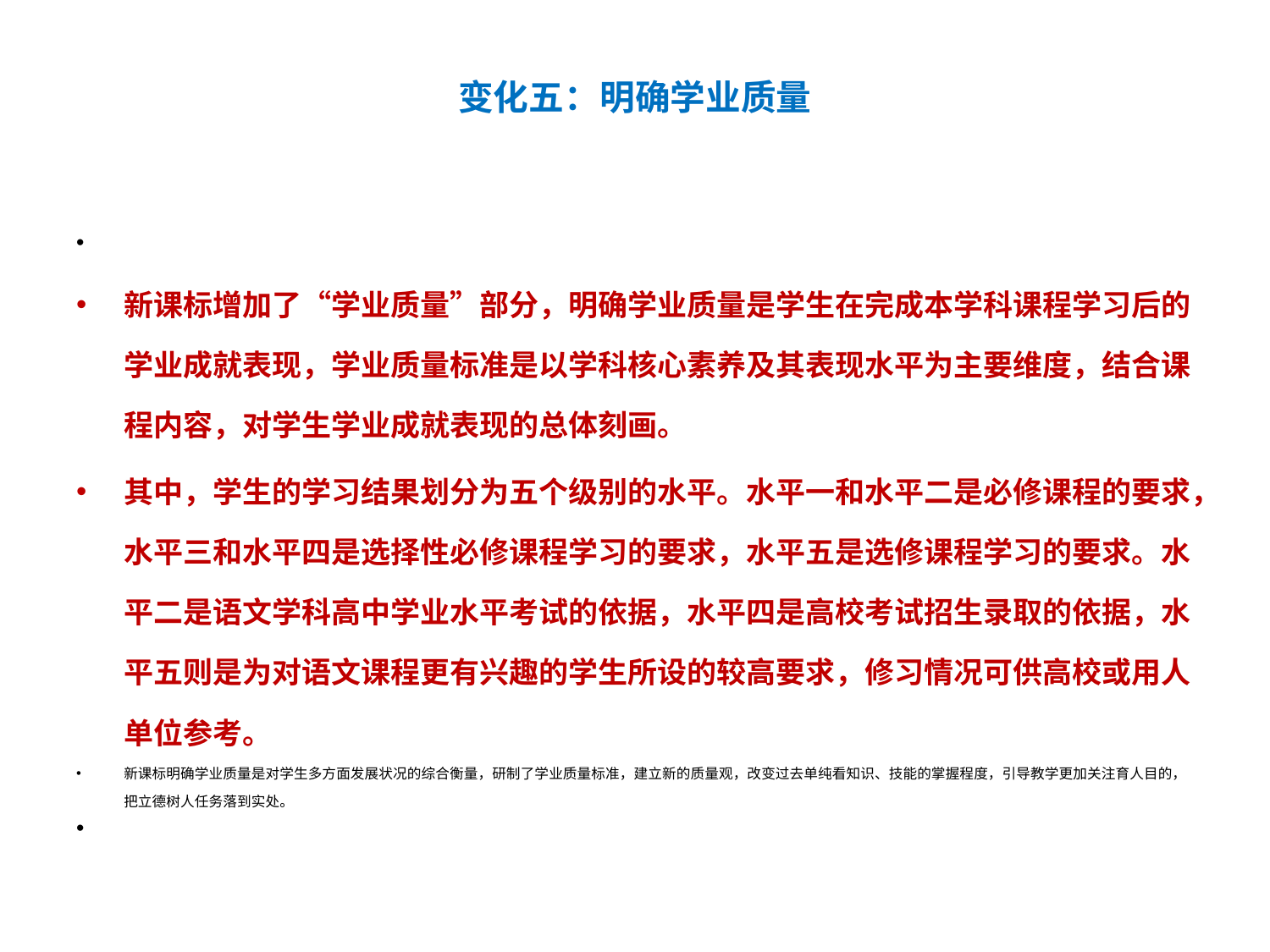

# 变化五：明确学业质量

新课标增加了“学业质量”部分，明确学业质量是学生在完成本学科课程学习后的学业成就表现，学业质量标准是以学科核心素养及其表现水平为主要维度，结合课程内容，对学生学业成就表现的总体刻画。
其中，学生的学习结果划分为五个级别的水平。水平一和水平二是必修课程的要求，水平三和水平四是选择性必修课程学习的要求，水平五是选修课程学习的要求。水平二是语文学科高中学业水平考试的依据，水平四是高校考试招生录取的依据，水平五则是为对语文课程更有兴趣的学生所设的较高要求，修习情况可供高校或用人单位参考。
新课标明确学业质量是对学生多方面发展状况的综合衡量，研制了学业质量标准，建立新的质量观，改变过去单纯看知识、技能的掌握程度，引导教学更加关注育人目的，把立德树人任务落到实处。